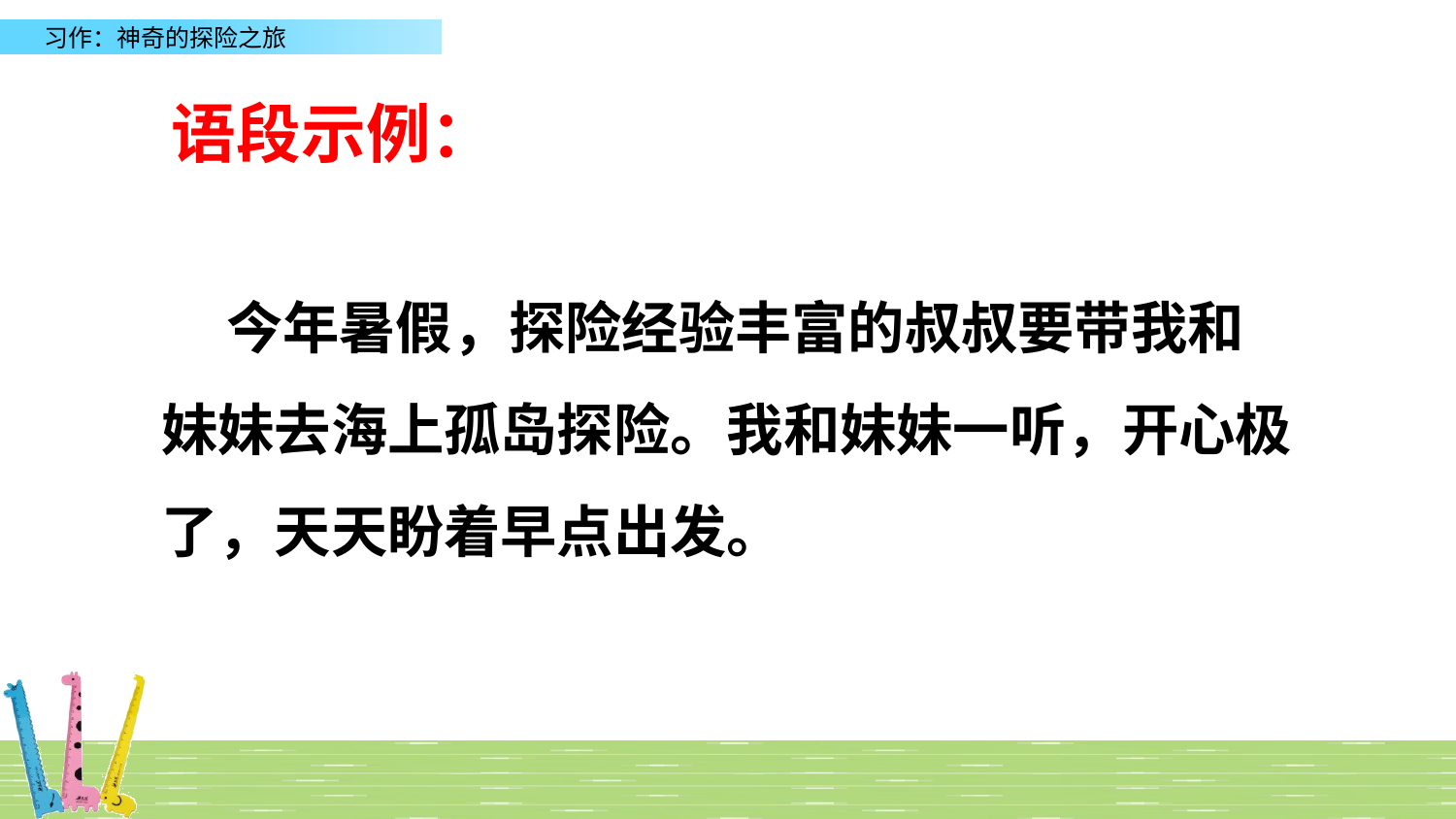

语段示例：
    今年暑假，探险经验丰富的叔叔要带我和妹妹去海上孤岛探险。我和妹妹一听，开心极了，天天盼着早点出发。